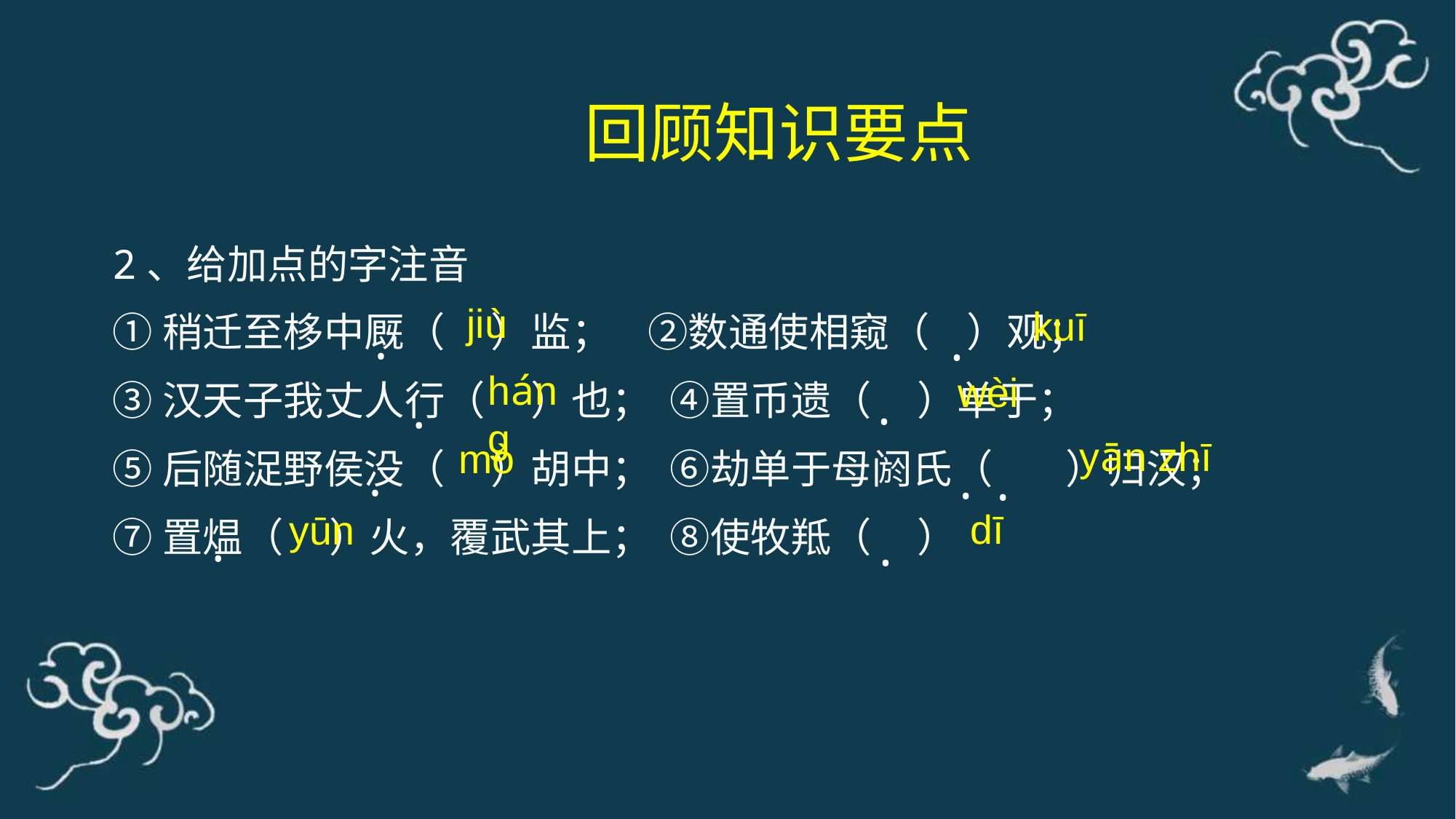

回顾知识要点
2、给加点的字注音
①稍迁至栘中厩（     ）监；    ②数通使相窥（    ）观；
③汉天子我丈人行（     ）也；  ④置币遗（     ）单于；
⑤后随浞野侯没（     ）胡中；  ⑥劫单于母阏氏（        ）归汉；
⑦置煴（     ）火，覆武其上；  ⑧使牧羝（     ）

jiù
kuī
•
•
háng
wèi
•
•
yān zhī
mò
•
•
•
dī
yūn
•
•